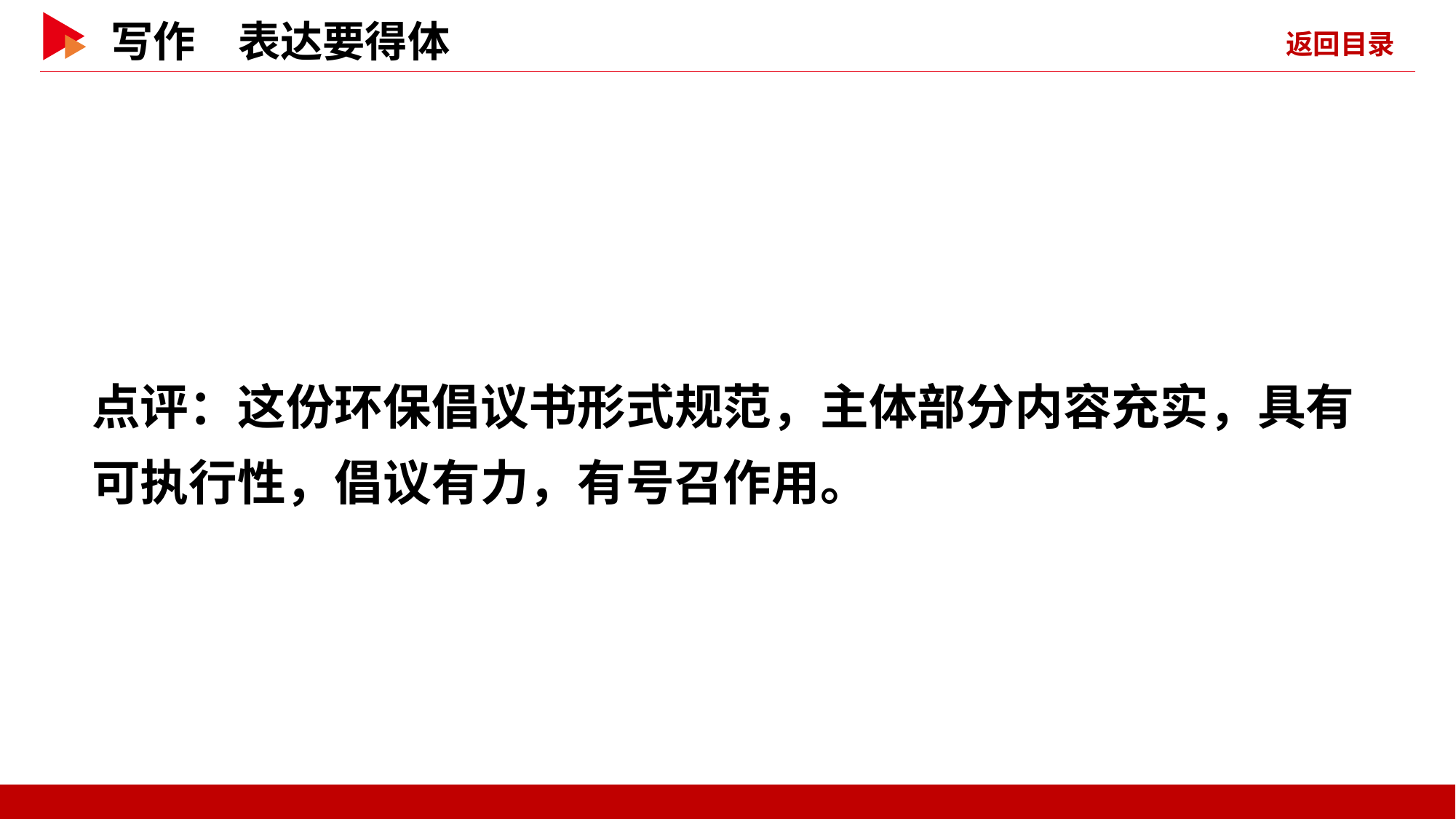

点评：这份环保倡议书形式规范，主体部分内容充实，具有可执行性，倡议有力，有号召作用。